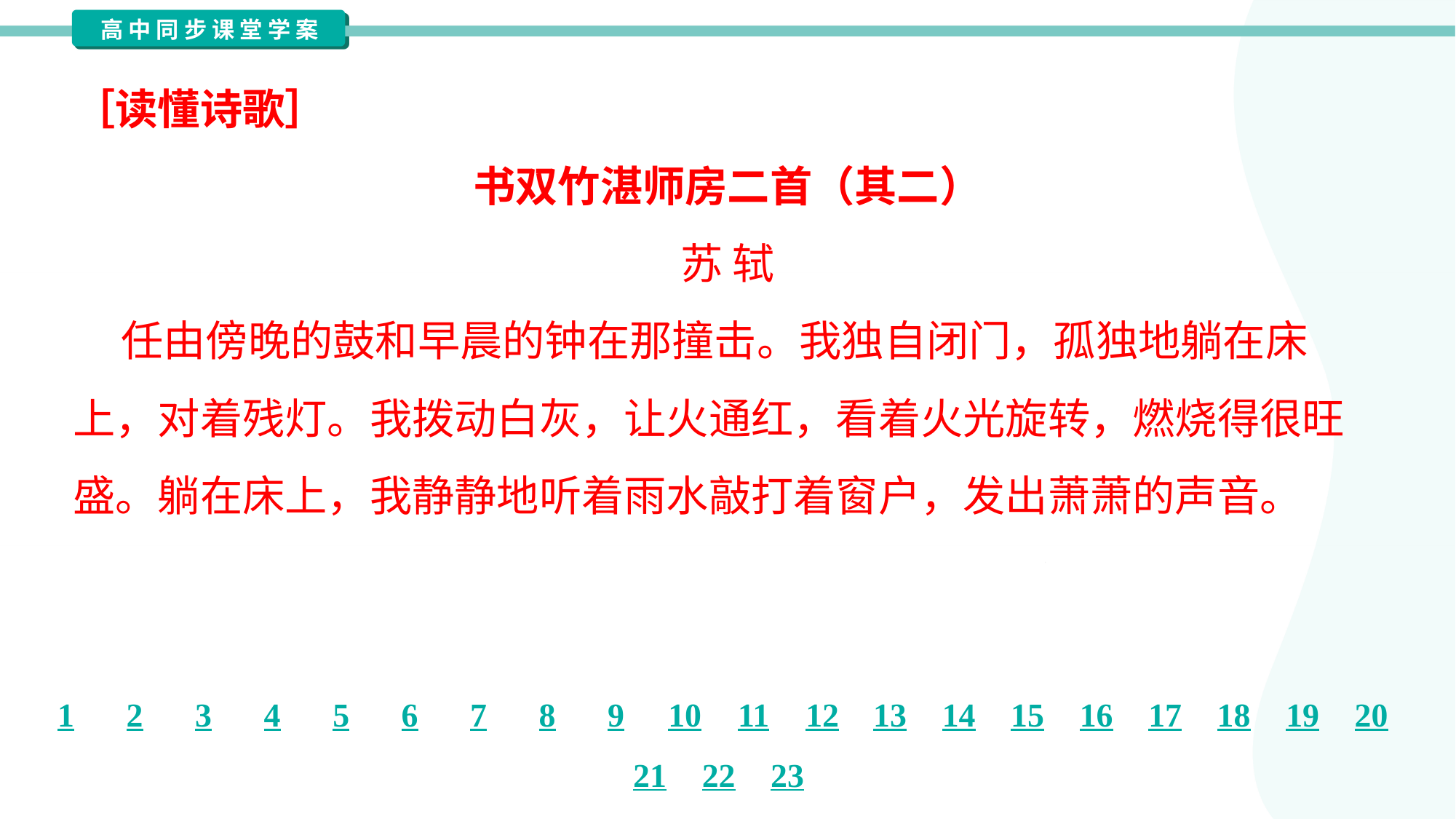

［读懂诗歌］
书双竹湛师房二首（其二）
苏 轼
    任由傍晚的鼓和早晨的钟在那撞击。我独自闭门，孤独地躺在床
上，对着残灯。我拨动白灰，让火通红，看着火光旋转，燃烧得很旺
盛。躺在床上，我静静地听着雨水敲打着窗户，发出萧萧的声音。